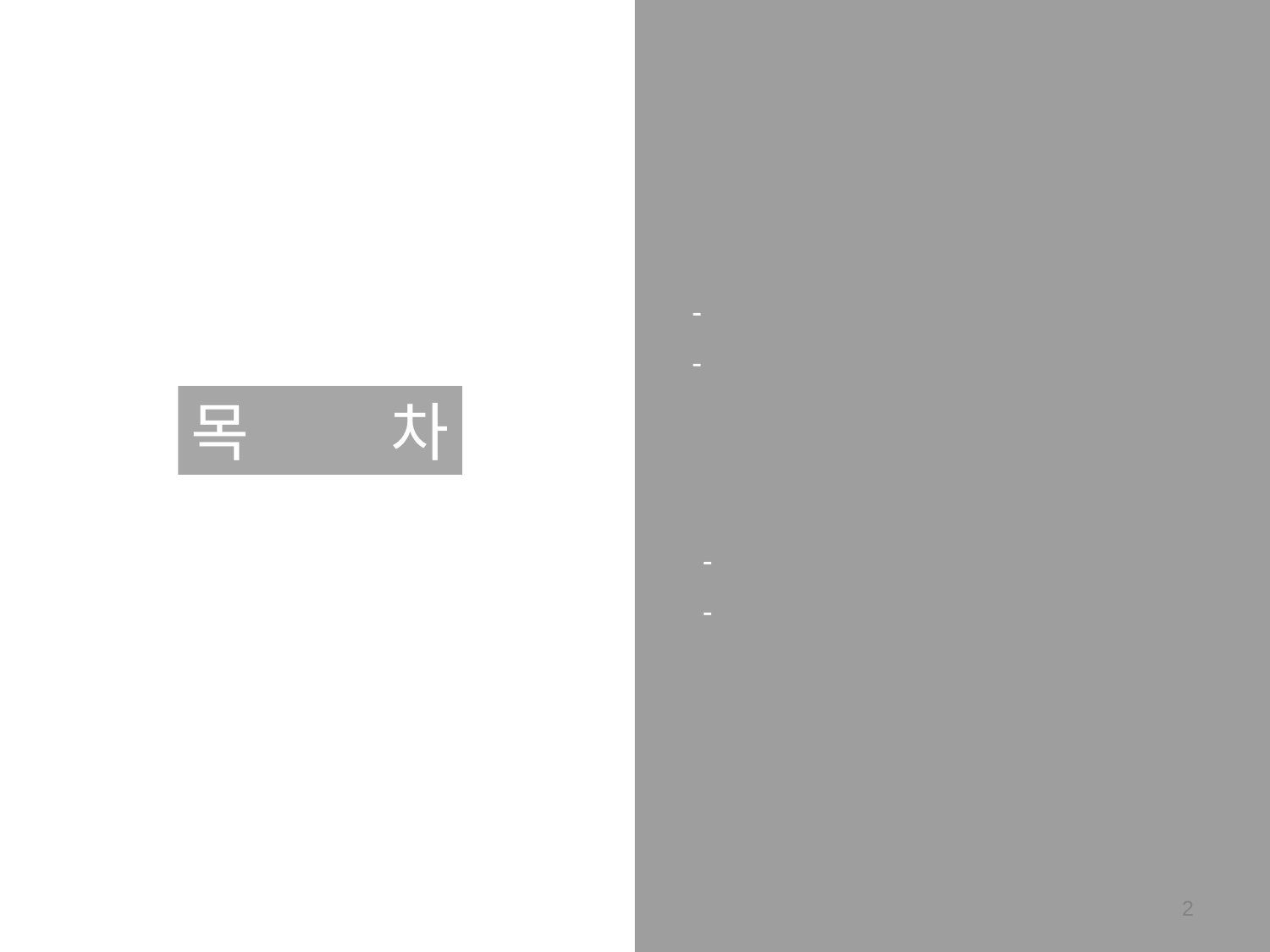

1. 원료목록보고 개요
원료목록보고란
원료목록 사후보고 vs 사전보고
목        차
2.  원료목록 사전보고  시스템
원료목록 사전보고 절차
원료목록 작성요령
2